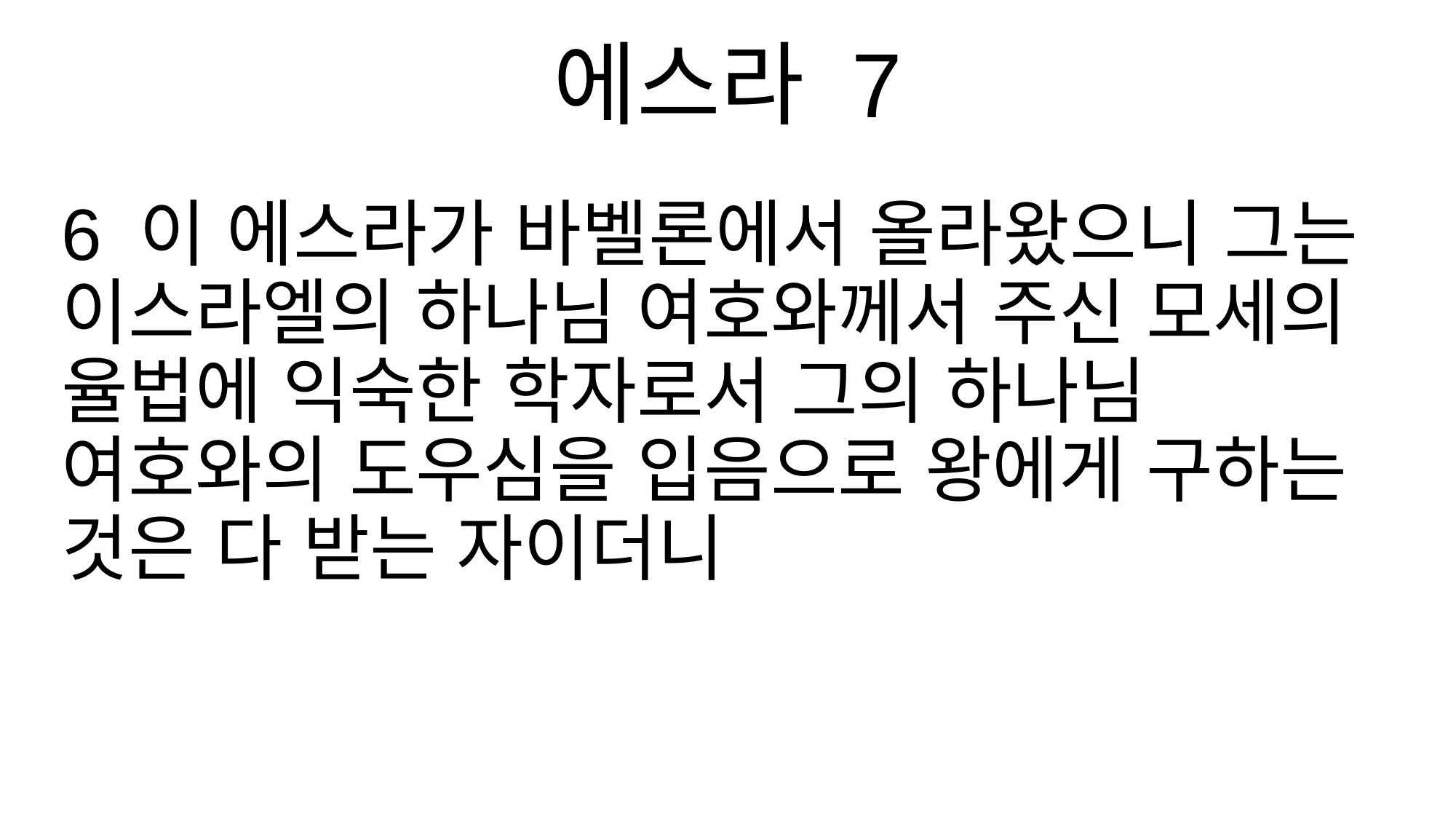

에스라 7
6 이 에스라가 바벨론에서 올라왔으니 그는 이스라엘의 하나님 여호와께서 주신 모세의 율법에 익숙한 학자로서 그의 하나님 여호와의 도우심을 입음으로 왕에게 구하는 것은 다 받는 자이더니